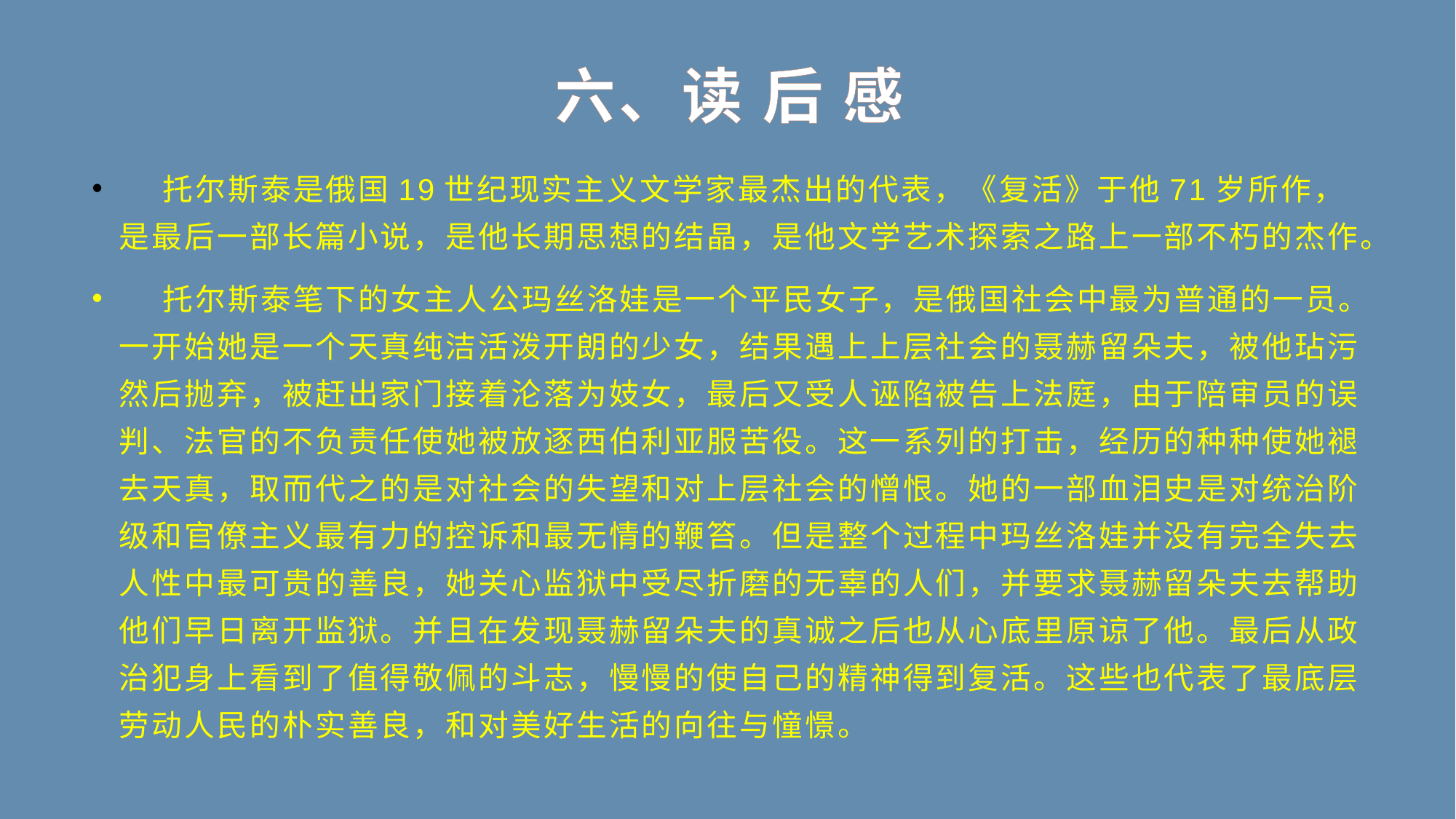

# 六、读 后 感
    托尔斯泰是俄国19世纪现实主义文学家最杰出的代表，《复活》于他71岁所作，是最后一部长篇小说，是他长期思想的结晶，是他文学艺术探索之路上一部不朽的杰作。
    托尔斯泰笔下的女主人公玛丝洛娃是一个平民女子，是俄国社会中最为普通的一员。一开始她是一个天真纯洁活泼开朗的少女，结果遇上上层社会的聂赫留朵夫，被他玷污然后抛弃，被赶出家门接着沦落为妓女，最后又受人诬陷被告上法庭，由于陪审员的误判、法官的不负责任使她被放逐西伯利亚服苦役。这一系列的打击，经历的种种使她褪去天真，取而代之的是对社会的失望和对上层社会的憎恨。她的一部血泪史是对统治阶级和官僚主义最有力的控诉和最无情的鞭笞。但是整个过程中玛丝洛娃并没有完全失去人性中最可贵的善良，她关心监狱中受尽折磨的无辜的人们，并要求聂赫留朵夫去帮助他们早日离开监狱。并且在发现聂赫留朵夫的真诚之后也从心底里原谅了他。最后从政治犯身上看到了值得敬佩的斗志，慢慢的使自己的精神得到复活。这些也代表了最底层劳动人民的朴实善良，和对美好生活的向往与憧憬。